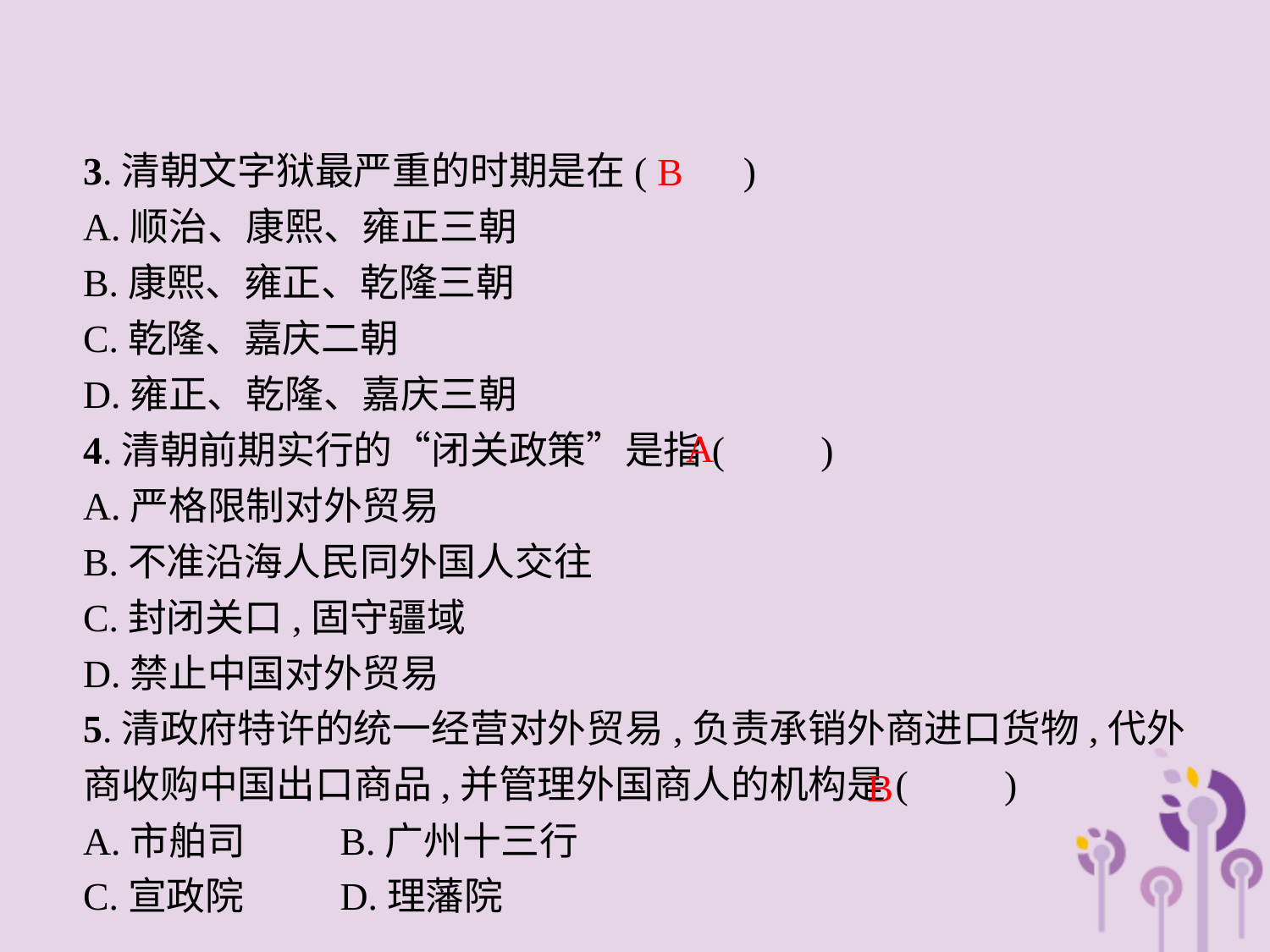

3.清朝文字狱最严重的时期是在(　　)
A.顺治、康熙、雍正三朝
B.康熙、雍正、乾隆三朝
C.乾隆、嘉庆二朝
D.雍正、乾隆、嘉庆三朝
4.清朝前期实行的“闭关政策”是指(　　)
A.严格限制对外贸易
B.不准沿海人民同外国人交往
C.封闭关口,固守疆域
D.禁止中国对外贸易
5.清政府特许的统一经营对外贸易,负责承销外商进口货物,代外商收购中国出口商品,并管理外国商人的机构是(　　)
A.市舶司	B.广州十三行
C.宣政院	D.理藩院
B
A
B